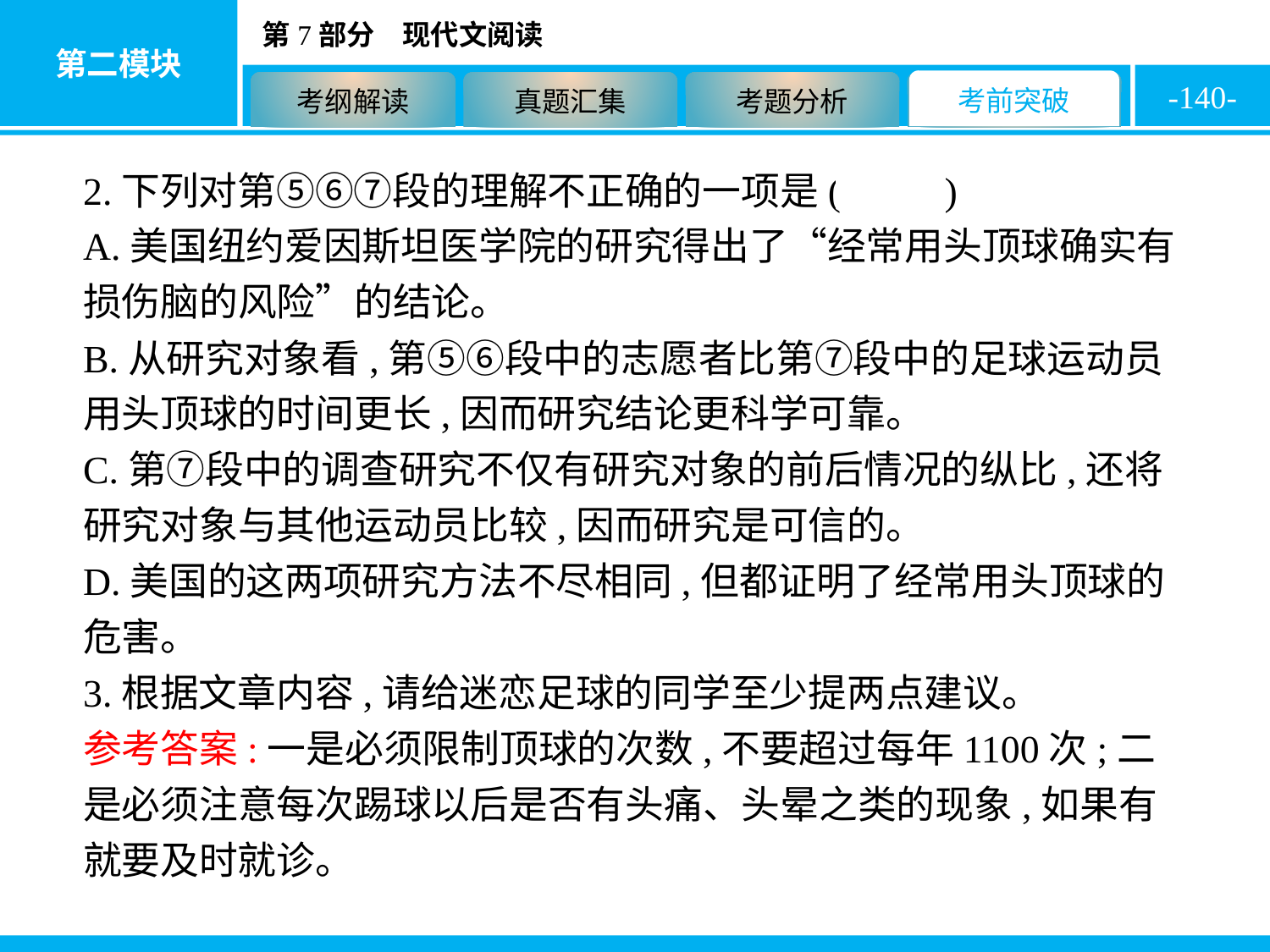

-140-
2.下列对第⑤⑥⑦段的理解不正确的一项是(    B    )
A.美国纽约爱因斯坦医学院的研究得出了“经常用头顶球确实有损伤脑的风险”的结论。
B.从研究对象看,第⑤⑥段中的志愿者比第⑦段中的足球运动员用头顶球的时间更长,因而研究结论更科学可靠。
C.第⑦段中的调查研究不仅有研究对象的前后情况的纵比,还将研究对象与其他运动员比较,因而研究是可信的。
D.美国的这两项研究方法不尽相同,但都证明了经常用头顶球的危害。
3.根据文章内容,请给迷恋足球的同学至少提两点建议。
参考答案:一是必须限制顶球的次数,不要超过每年1100次;二是必须注意每次踢球以后是否有头痛、头晕之类的现象,如果有就要及时就诊。